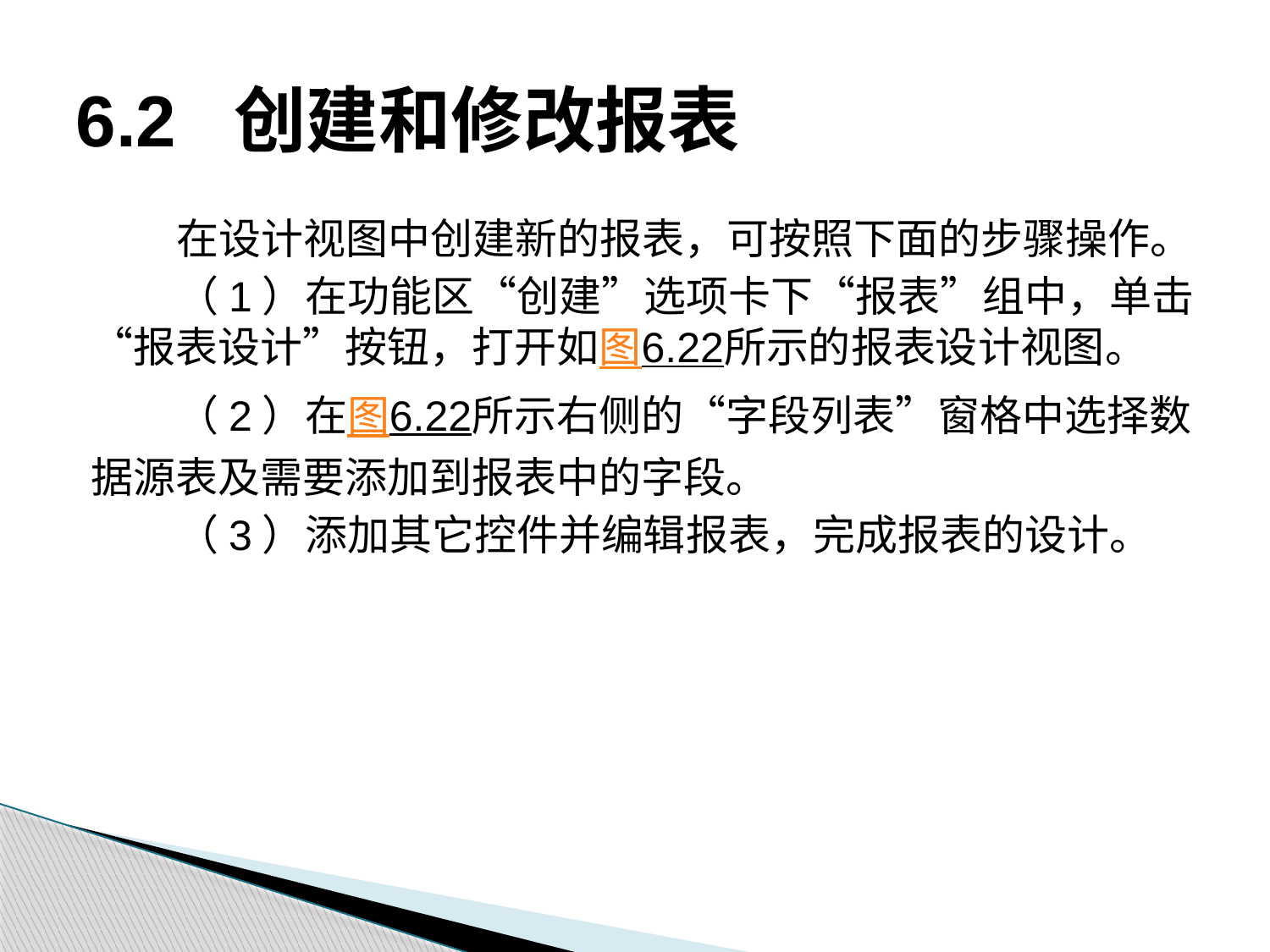

# 6.2  创建和修改报表
在设计视图中创建新的报表，可按照下面的步骤操作。
（1）在功能区“创建”选项卡下“报表”组中，单击“报表设计”按钮，打开如图6.22所示的报表设计视图。
（2）在图6.22所示右侧的“字段列表”窗格中选择数据源表及需要添加到报表中的字段。
（3）添加其它控件并编辑报表，完成报表的设计。